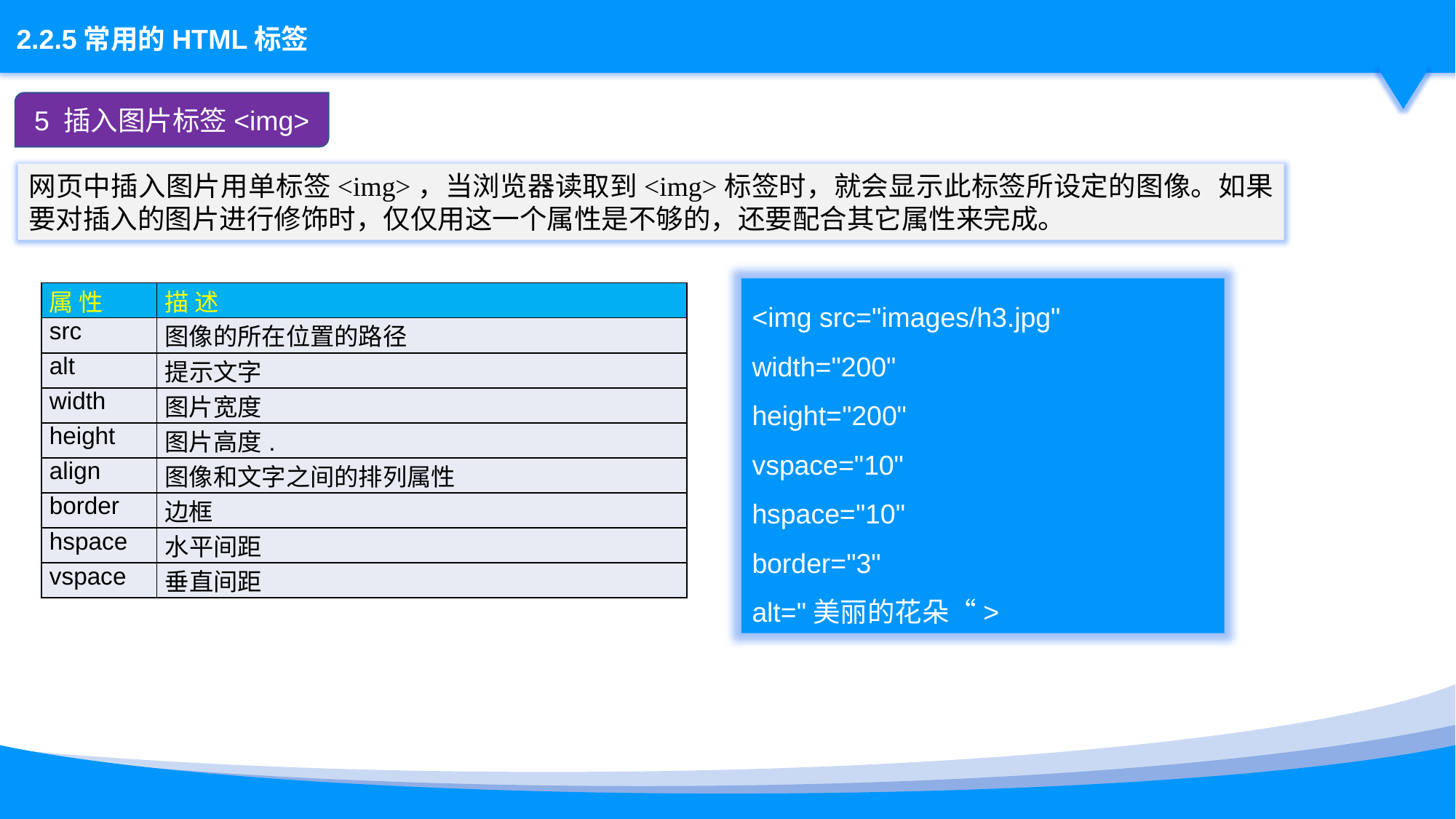

5 插入图片标签<img>
网页中插入图片用单标签<img>，当浏览器读取到<img>标签时，就会显示此标签所设定的图像。如果要对插入的图片进行修饰时，仅仅用这一个属性是不够的，还要配合其它属性来完成。
<img src="images/h3.jpg"
width="200"
height="200"
vspace="10"
hspace="10"
border="3"
alt="美丽的花朵“>
| 属 性 | 描 述 |
| --- | --- |
| src | 图像的所在位置的路径 |
| alt | 提示文字 |
| width | 图片宽度 |
| height | 图片高度. |
| align | 图像和文字之间的排列属性 |
| border | 边框 |
| hspace | 水平间距 |
| vspace | 垂直间距 |